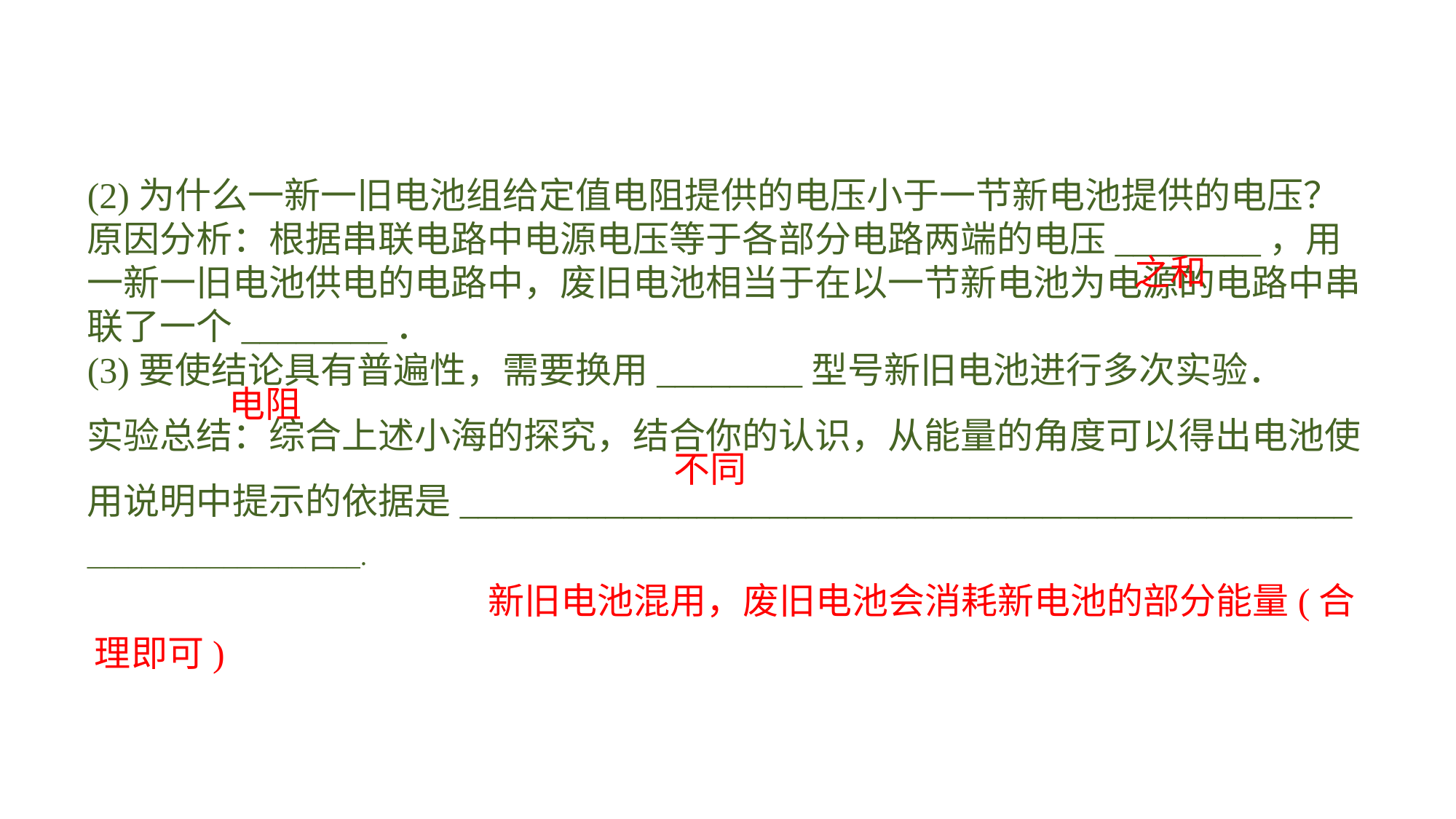

(2)为什么一新一旧电池组给定值电阻提供的电压小于一节新电池提供的电压？原因分析：根据串联电路中电源电压等于各部分电路两端的电压________，用一新一旧电池供电的电路中，废旧电池相当于在以一节新电池为电源的电路中串联了一个________．(3)要使结论具有普遍性，需要换用________型号新旧电池进行多次实验．实验总结：综合上述小海的探究，结合你的认识，从能量的角度可以得出电池使用说明中提示的依据是_________________________________________________
____________________.
之和
电阻
不同
                                               新旧电池混用，废旧电池会消耗新电池的部分能量(合理即可)